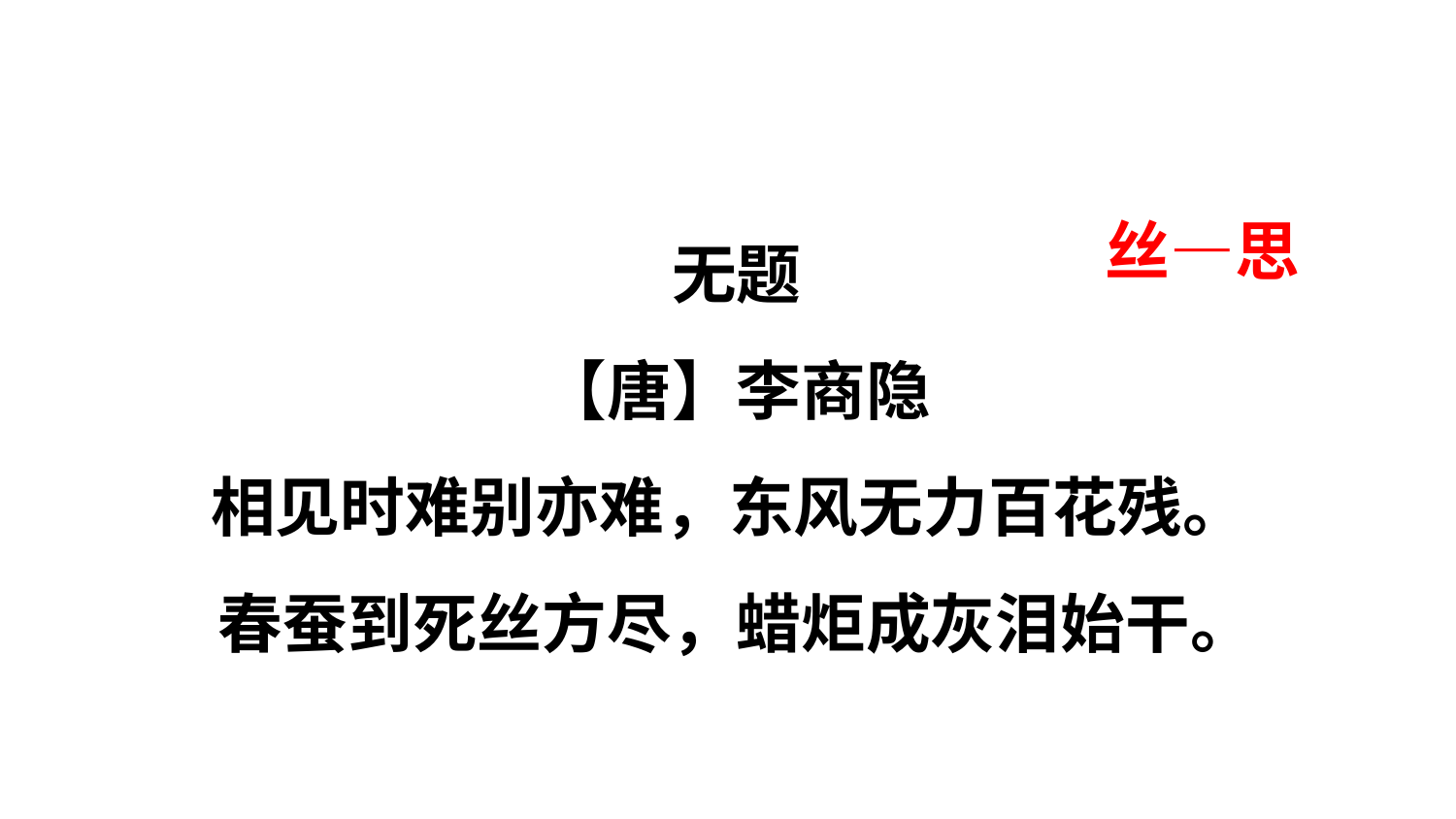

无题
【唐】李商隐
相见时难别亦难，东风无力百花残。
春蚕到死丝方尽，蜡炬成灰泪始干。
丝—思